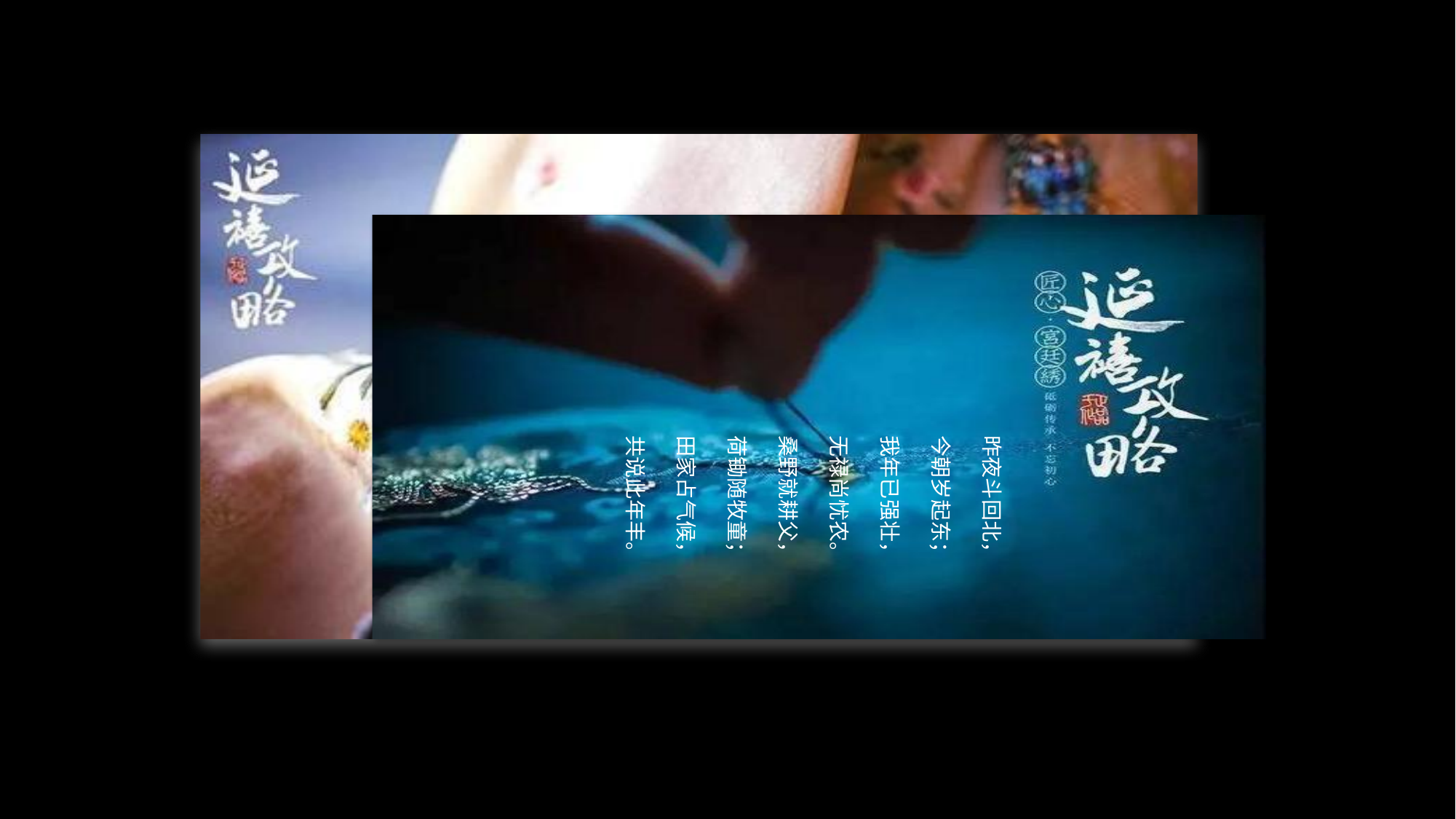

昨夜斗回北，今朝岁起东；
我年已强壮，无禄尚忧农。
桑野就耕父，荷锄随牧童；
田家占气候，共说此年丰。